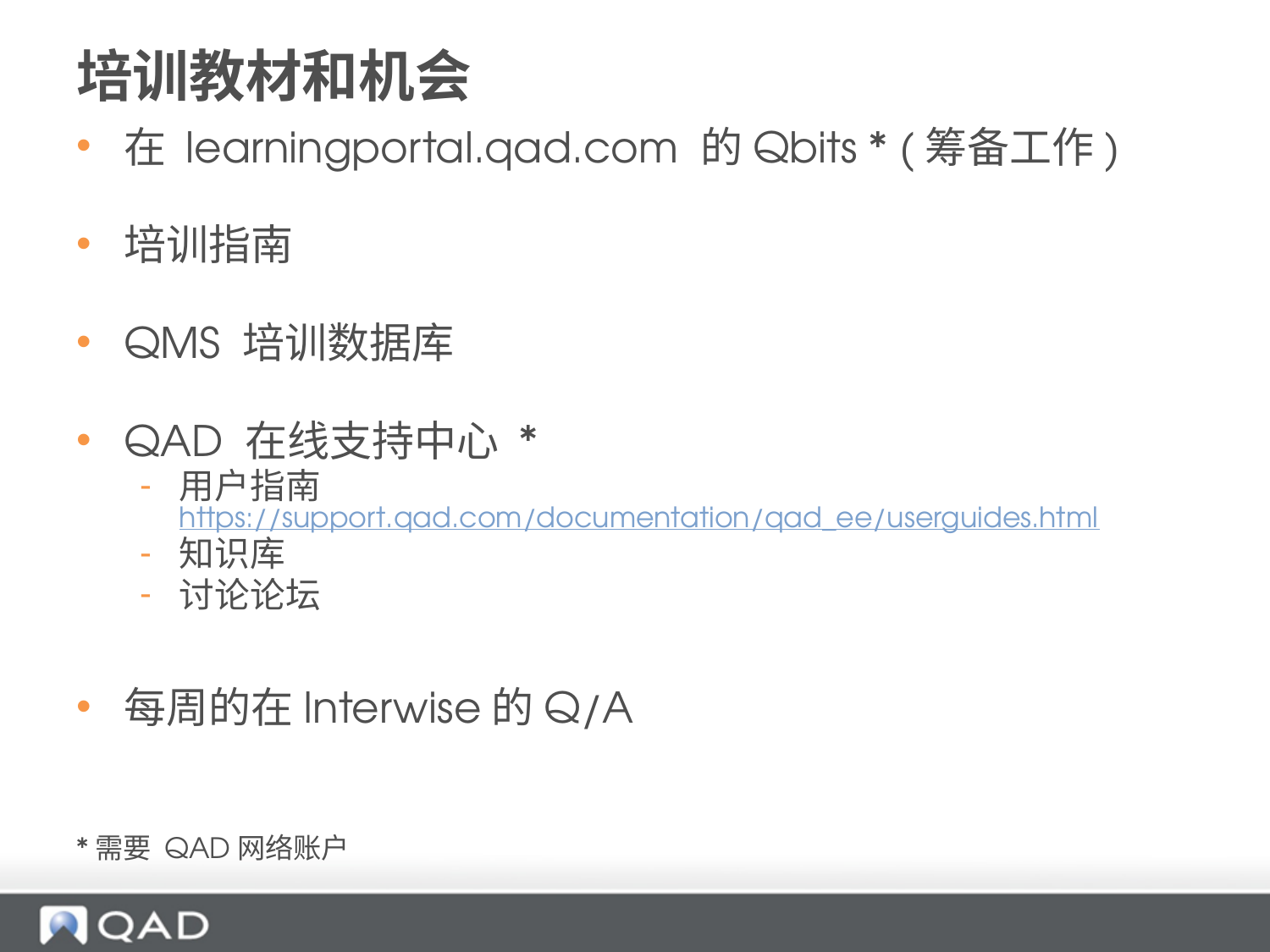

# 培训教材和机会
在 learningportal.qad.com 的Qbits * (筹备工作)

培训指南

QMS 培训数据库

QAD 在线支持中心 *
用户指南 https://support.qad.com/documentation/qad_ee/userguides.html
知识库
讨论论坛

每周的在Interwise的Q/A

*需要 QAD网络账户